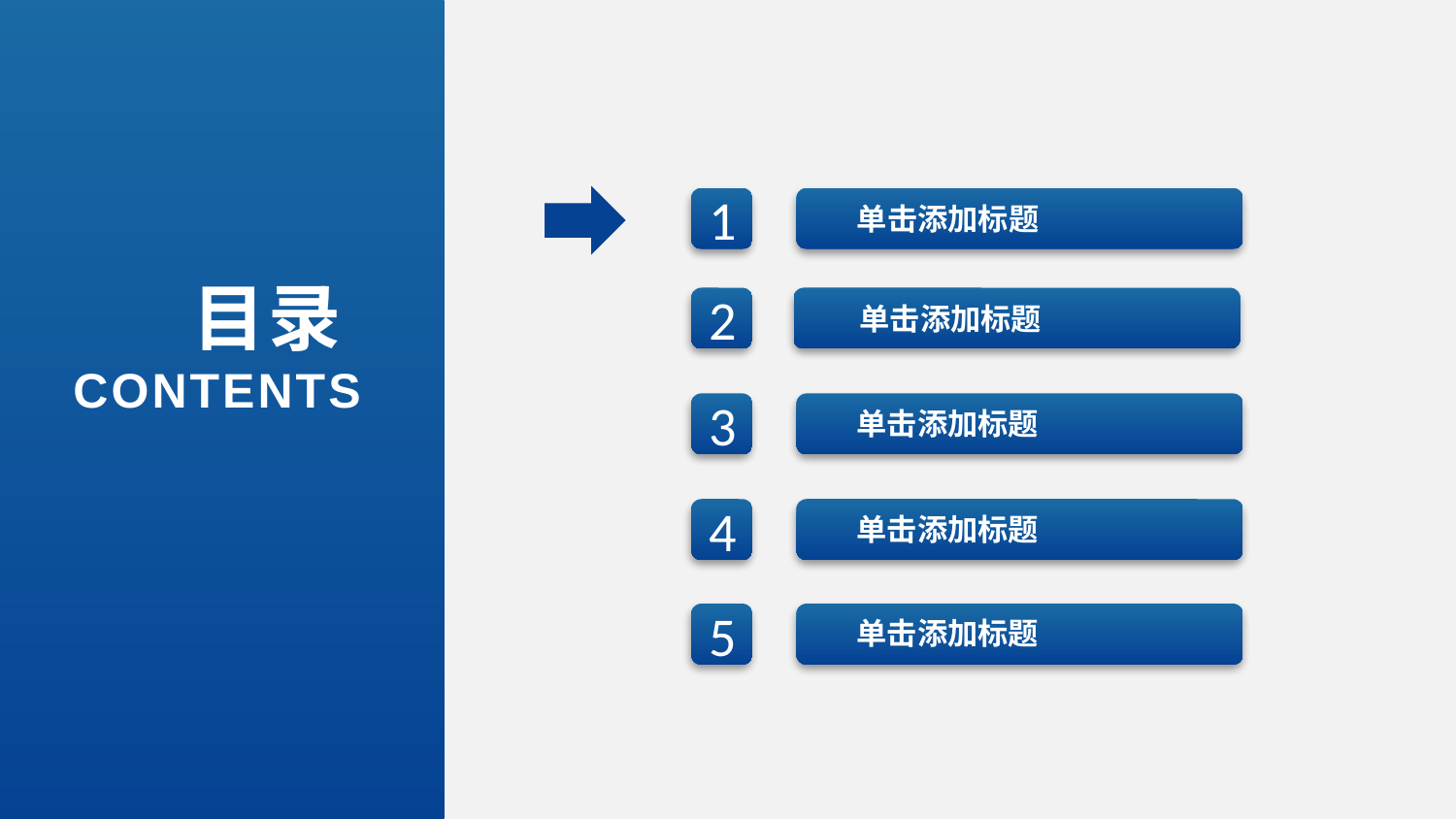

单击添加标题
1
目录
CONTENTS
2

单击添加标题

单击添加标题
3

单击添加标题
4
5

单击添加标题